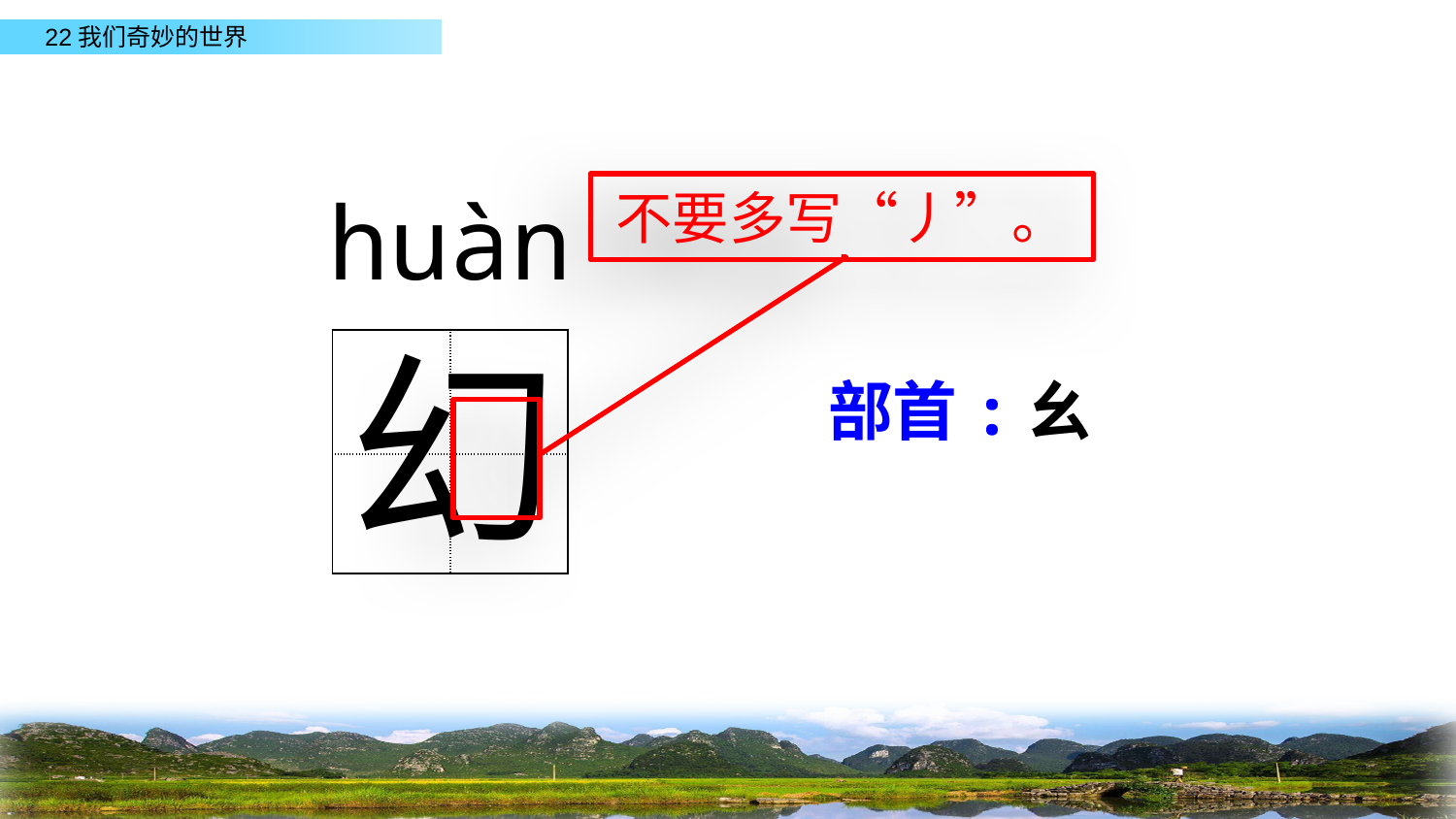

huàn
不要多写“丿”。
幻
|  |  |
| --- | --- |
|  |  |
部首:幺